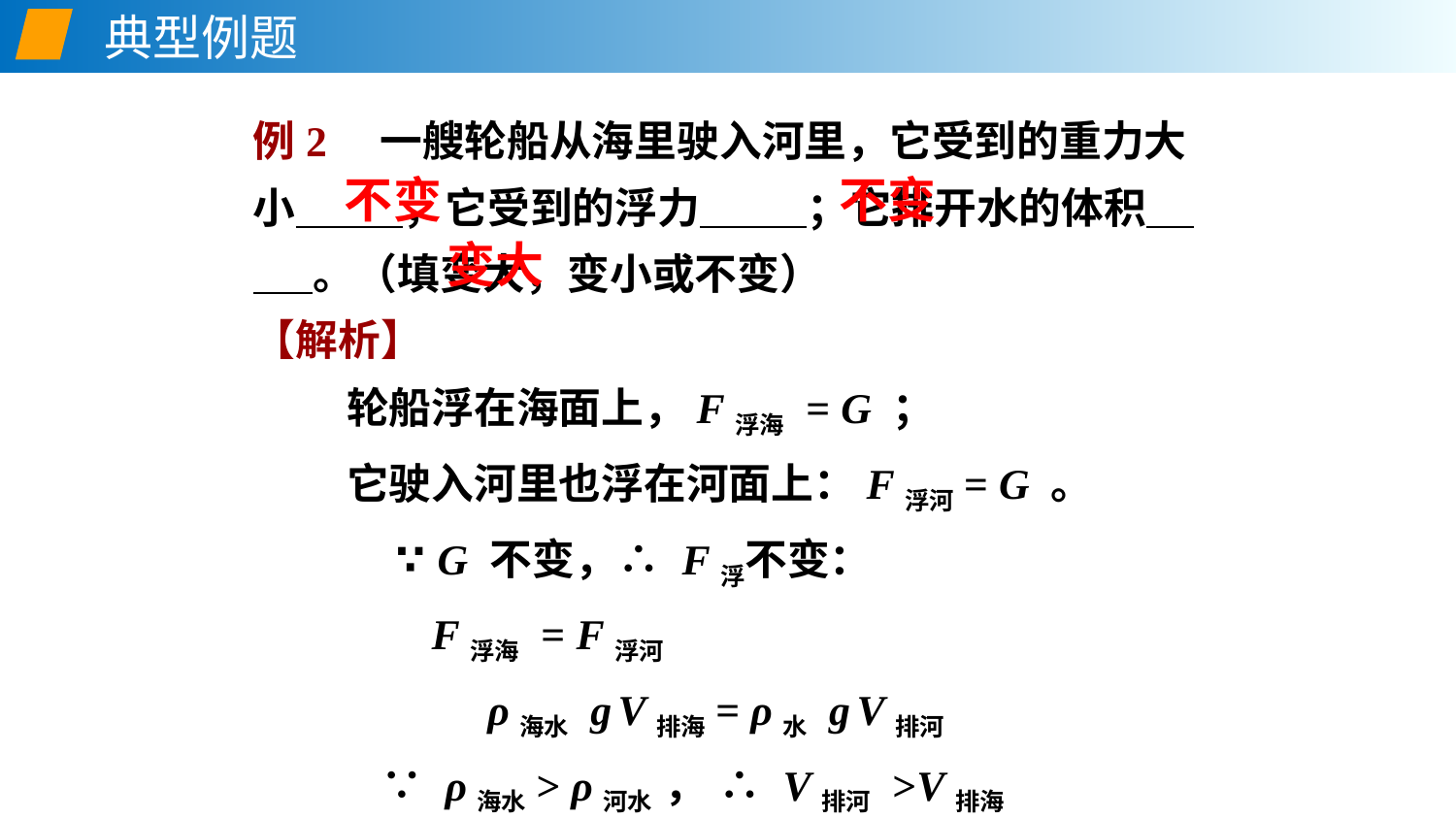

典型例题
例2　一艘轮船从海里驶入河里，它受到的重力大小         ，它受到的浮力         ；它排开水的体积          。（填变大，变小或不变）
【解析】
       轮船浮在海面上，F浮海 = G ；
       它驶入河里也浮在河面上：F浮河= G 。
            ∵ G 不变，∴ F浮不变：
               F浮海 = F浮河
　　　　　 ρ海水 g V排海= ρ水 g V排河
　　　∵ ρ海水> ρ河水 ， ∴ V排河 >V排海
不变
不变
变大